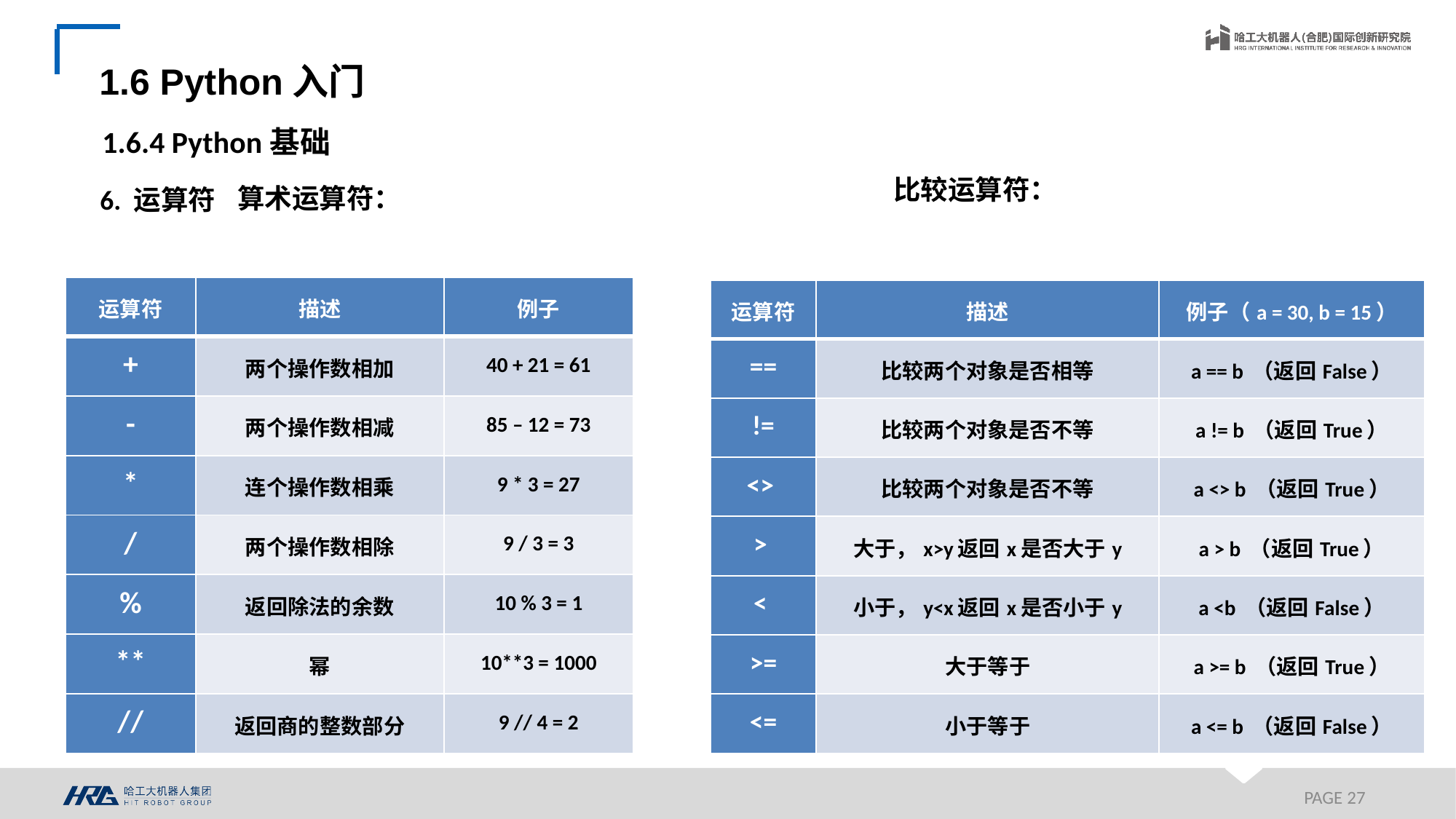

1.6 Python入门
1.6.4 Python基础
比较运算符：
算术运算符：
6. 运算符
| 运算符 | 描述 | 例子 |
| --- | --- | --- |
| + | 两个操作数相加 | 40 + 21 = 61 |
| - | 两个操作数相减 | 85 – 12 = 73 |
| \* | 连个操作数相乘 | 9 \* 3 = 27 |
| / | 两个操作数相除 | 9 / 3 = 3 |
| % | 返回除法的余数 | 10 % 3 = 1 |
| \*\* | 幂 | 10\*\*3 = 1000 |
| // | 返回商的整数部分 | 9 // 4 = 2 |
| 运算符 | 描述 | 例子（a = 30, b = 15） |
| --- | --- | --- |
| == | 比较两个对象是否相等 | a == b （返回False） |
| != | 比较两个对象是否不等 | a != b （返回True） |
| <> | 比较两个对象是否不等 | a <> b （返回True） |
| > | 大于，x>y返回x是否大于y | a > b （返回True） |
| < | 小于，y<x返回x是否小于y | a <b （返回False） |
| >= | 大于等于 | a >= b （返回True） |
| <= | 小于等于 | a <= b （返回False） |